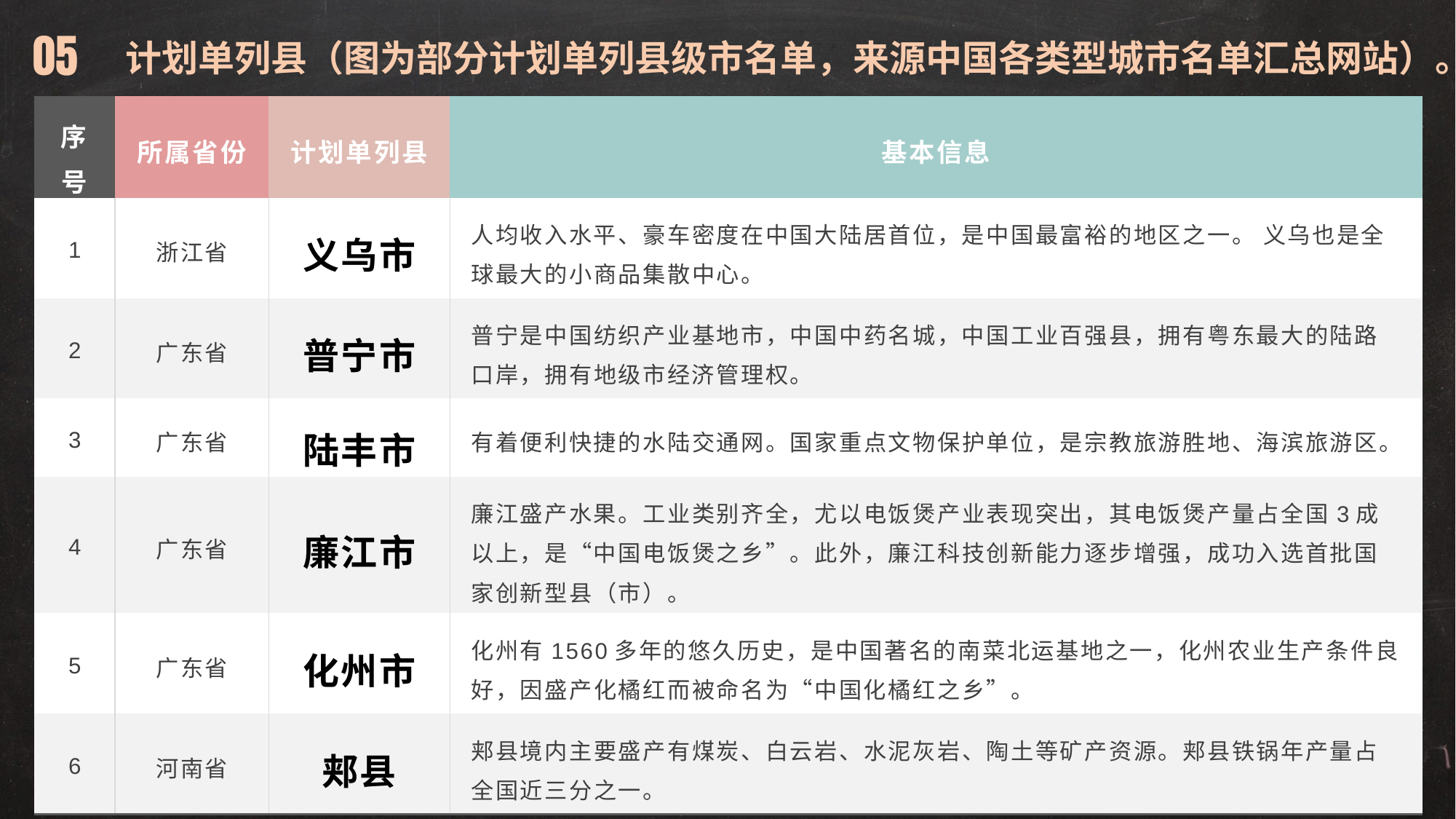

05
   计划单列县（图为部分计划单列县级市名单，来源中国各类型城市名单汇总网站）。
| 序号 | 所属省份 | 计划单列县 | 基本信息 |
| --- | --- | --- | --- |
| 1 | 浙江省 | 义乌市 | 人均收入水平、豪车密度在中国大陆居首位，是中国最富裕的地区之一。 义乌也是全球最大的小商品集散中心。 |
| 2 | 广东省 | 普宁市 | 普宁是中国纺织产业基地市，中国中药名城，中国工业百强县，拥有粤东最大的陆路口岸，拥有地级市经济管理权。 |
| 3 | 广东省 | 陆丰市 | 有着便利快捷的水陆交通网。国家重点文物保护单位，是宗教旅游胜地、海滨旅游区。 |
| 4 | 广东省 | 廉江市 | 廉江盛产水果。工业类别齐全，尤以电饭煲产业表现突出，其电饭煲产量占全国3成以上，是“中国电饭煲之乡”。此外，廉江科技创新能力逐步增强，成功入选首批国家创新型县（市）。 |
| 5 | 广东省 | 化州市 | 化州有1560多年的悠久历史，是中国著名的南菜北运基地之一，化州农业生产条件良好，因盛产化橘红而被命名为“中国化橘红之乡”。 |
| 6 | 河南省 | 郏县 | 郏县境内主要盛产有煤炭、白云岩、水泥灰岩、陶土等矿产资源。郏县铁锅年产量占全国近三分之一。 |